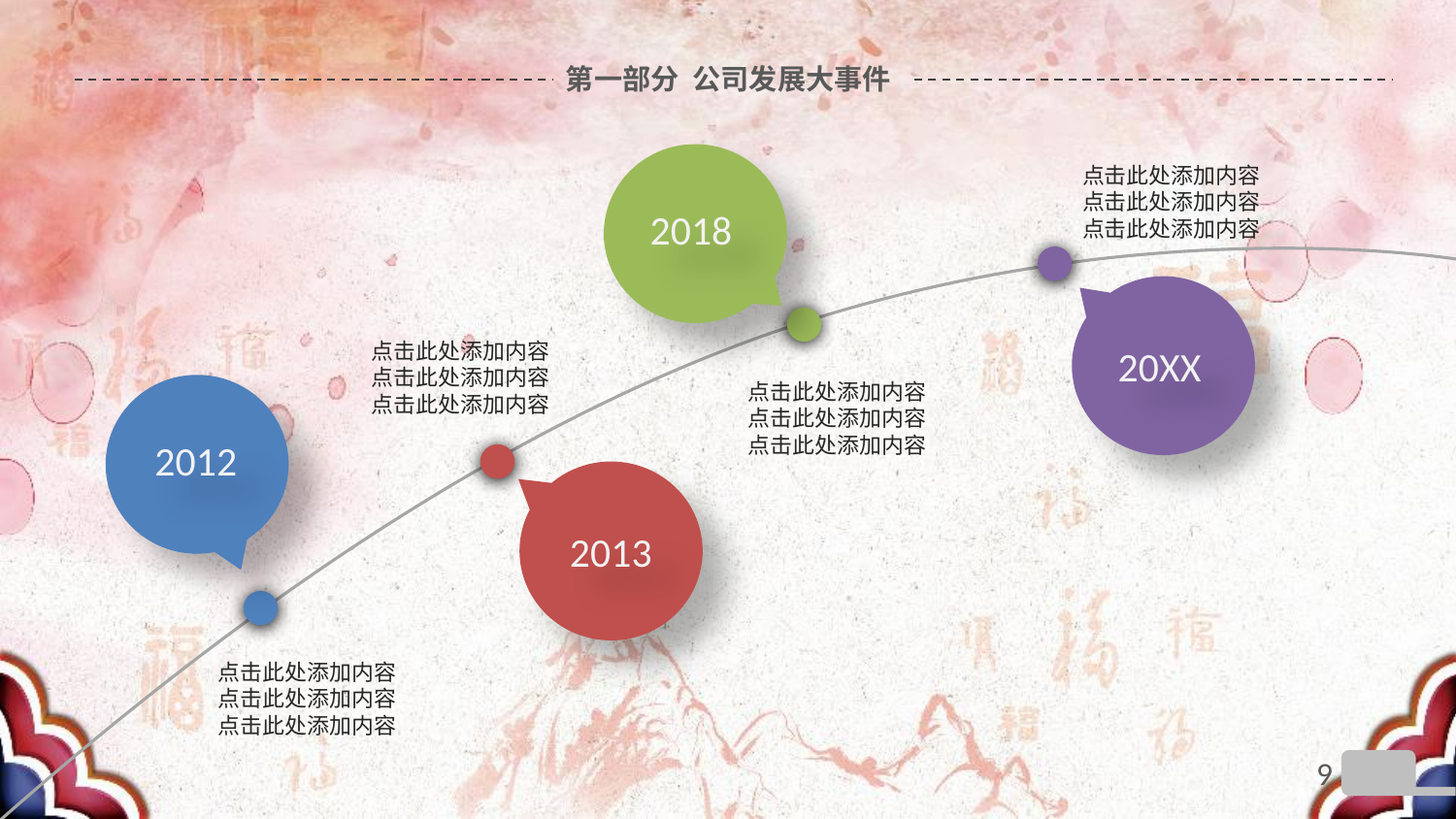

# 第一部分  公司发展大事件

2018
点击此处添加内容
点击此处添加内容
点击此处添加内容

20XX

点击此处添加内容
点击此处添加内容
点击此处添加内容
点击此处添加内容
点击此处添加内容
点击此处添加内容

2012

2013

点击此处添加内容
点击此处添加内容
点击此处添加内容